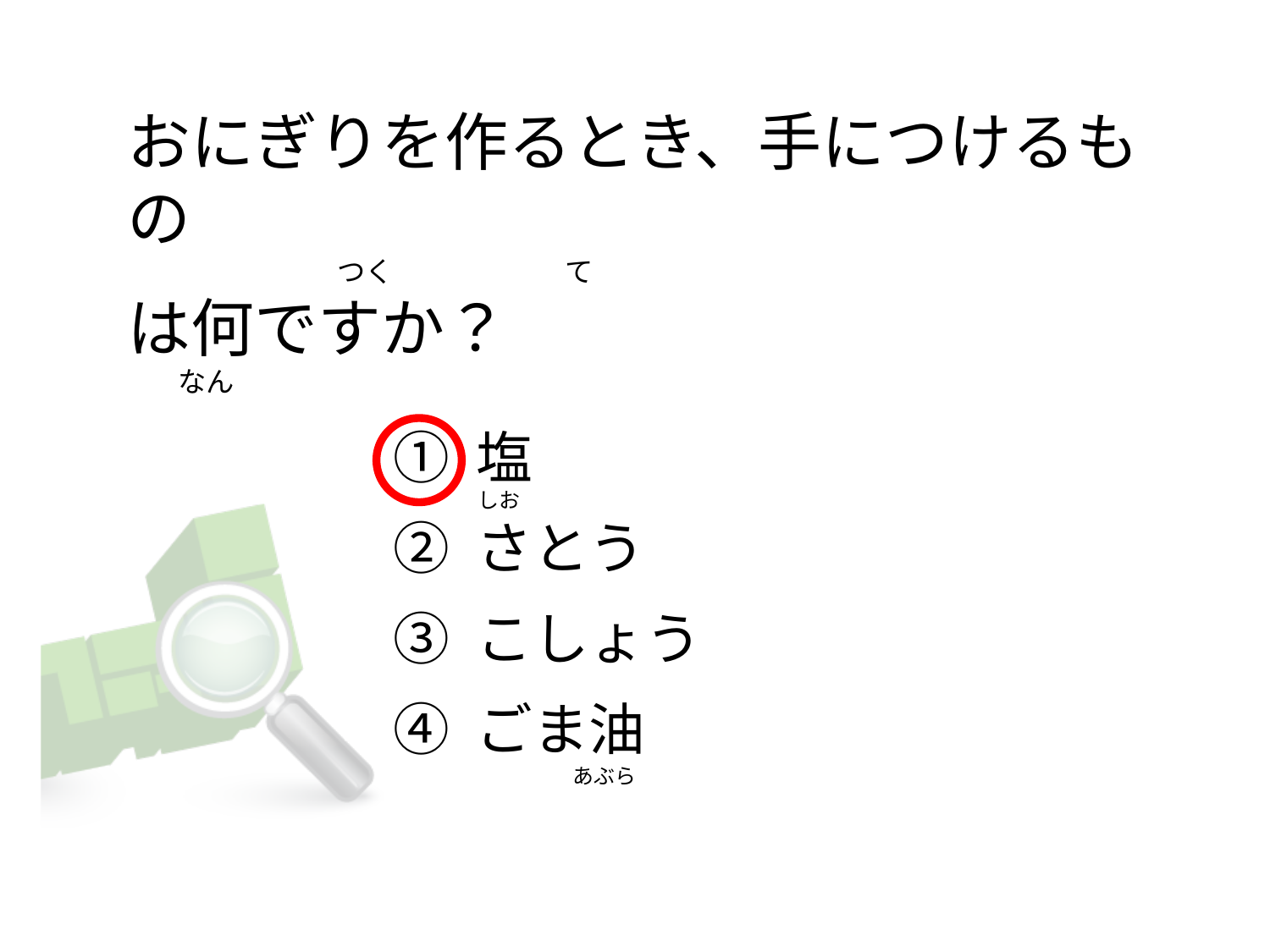

# おにぎりを作るとき、手につけるもの                                  つく                           て は何ですか？         なん
① 塩
② さとう
③ こしょう
④ ごま油

しお
                    あぶら